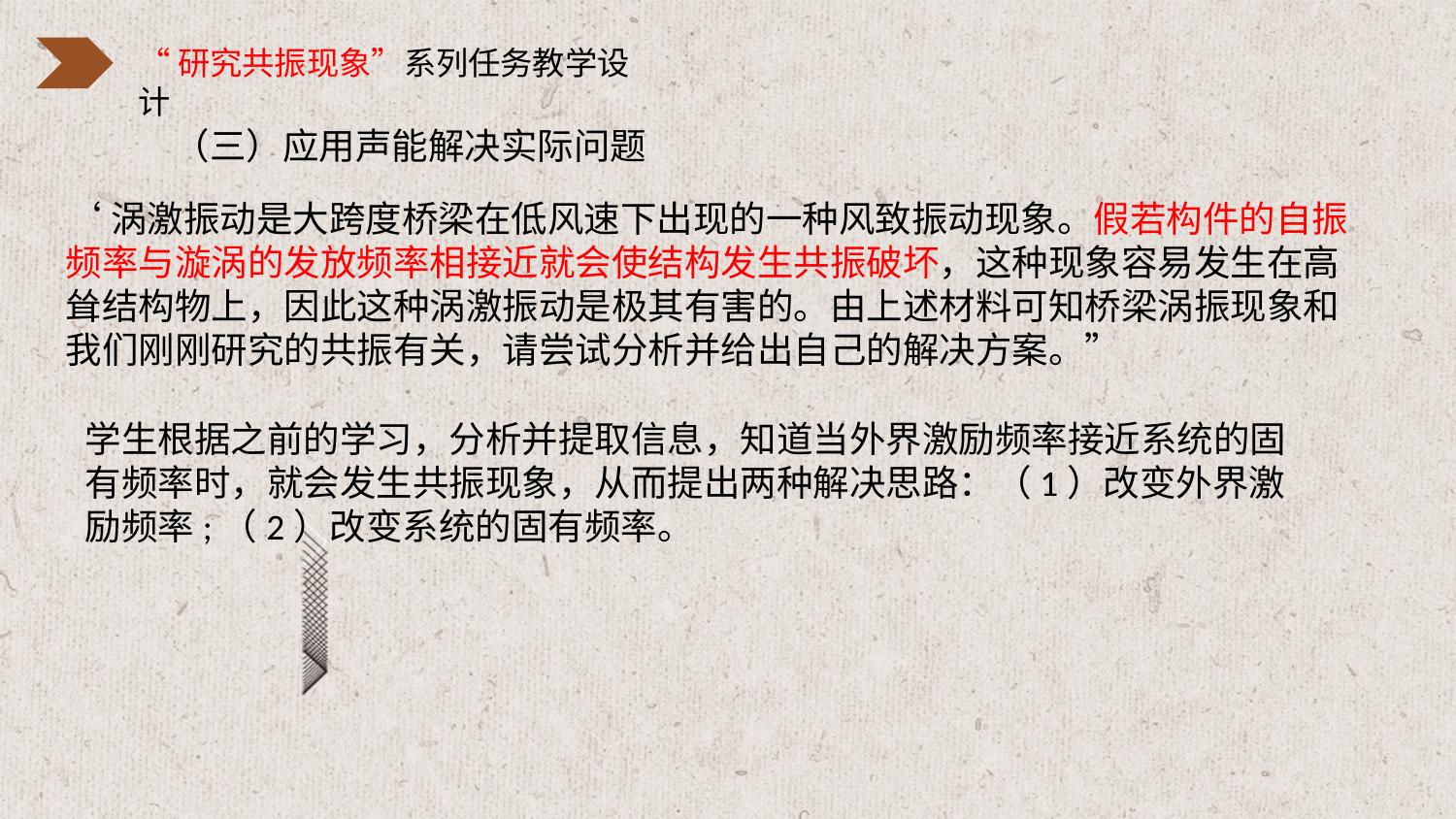

（三）应用声能解决实际问题
‘涡激振动是大跨度桥梁在低风速下出现的一种风致振动现象。假若构件的自振频率与漩涡的发放频率相接近就会使结构发生共振破坏，这种现象容易发生在高耸结构物上，因此这种涡激振动是极其有害的。由上述材料可知桥梁涡振现象和我们刚刚研究的共振有关，请尝试分析并给出自己的解决方案。”
学生根据之前的学习，分析并提取信息，知道当外界激励频率接近系统的固有频率时，就会发生共振现象，从而提出两种解决思路：（1）改变外界激励频率;（2）改变系统的固有频率。